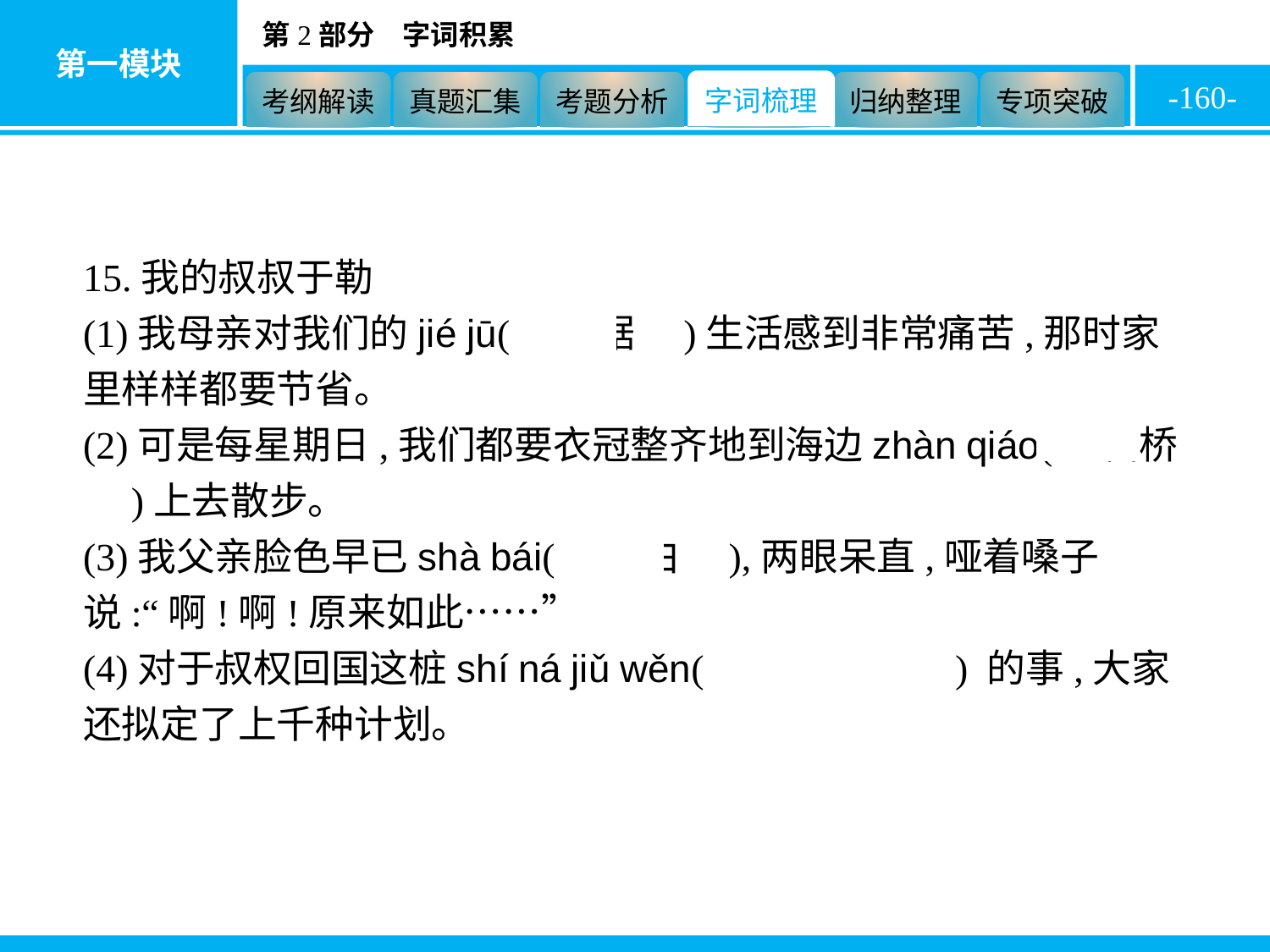

-160-
15.我的叔叔于勒
(1)我母亲对我们的jié jū(　拮据　)生活感到非常痛苦,那时家里样样都要节省。
(2)可是每星期日,我们都要衣冠整齐地到海边zhàn qiáo(　栈桥　)上去散步。
(3)我父亲脸色早已shà bái(　煞白　),两眼呆直,哑着嗓子说:“啊!啊!原来如此……”
(4)对于叔权回国这桩shí ná jiǔ wěn(　十拿九稳　) 的事,大家还拟定了上千种计划。